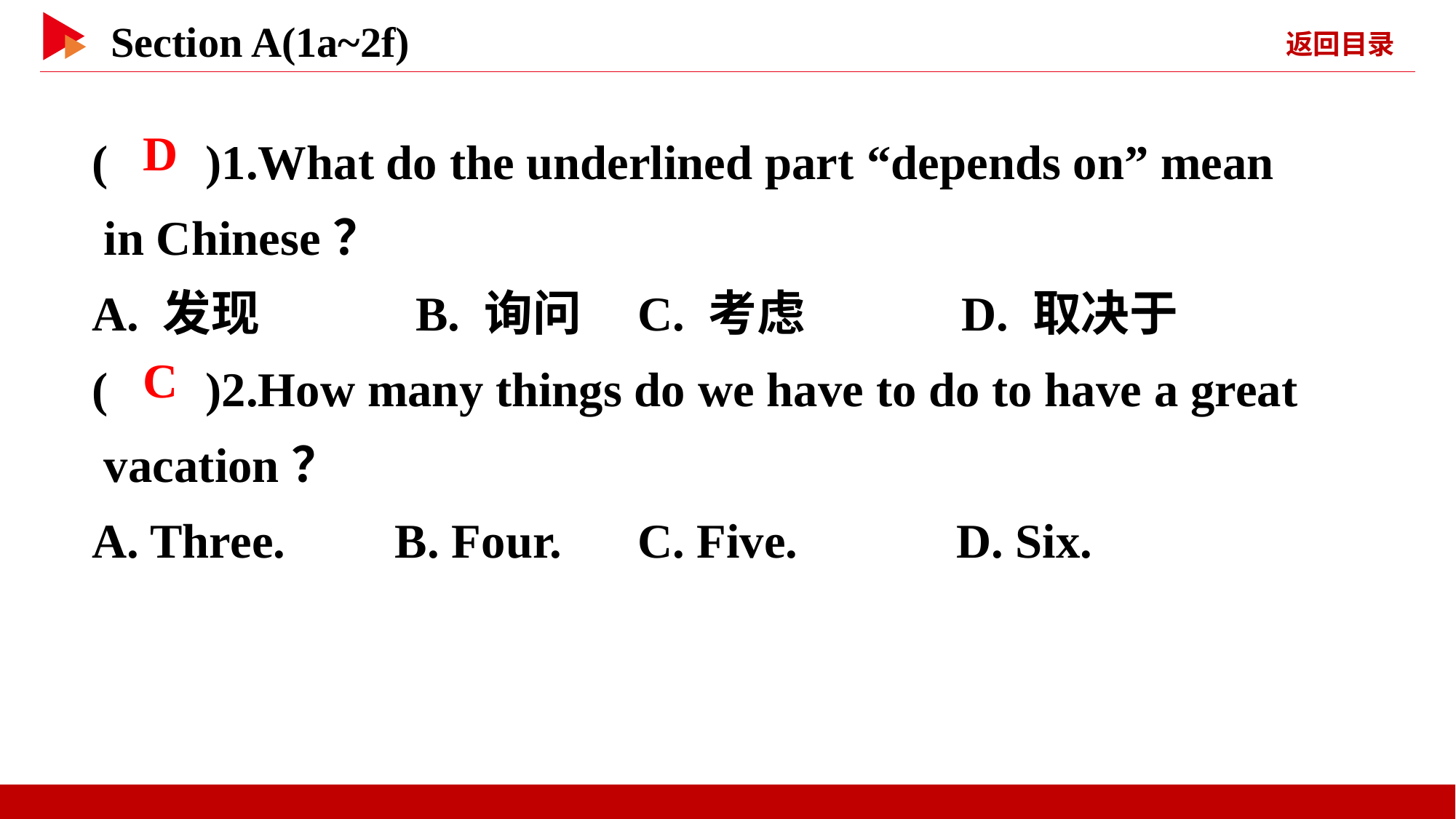

(        )1.What do the underlined part “depends on” mean
 in Chinese？
A. 发现             B. 询问	C. 考虑             D. 取决于
(        )2.How many things do we have to do to have a great
 vacation？
A. Three.         B. Four.	C. Five.             D. Six.
   D
   C